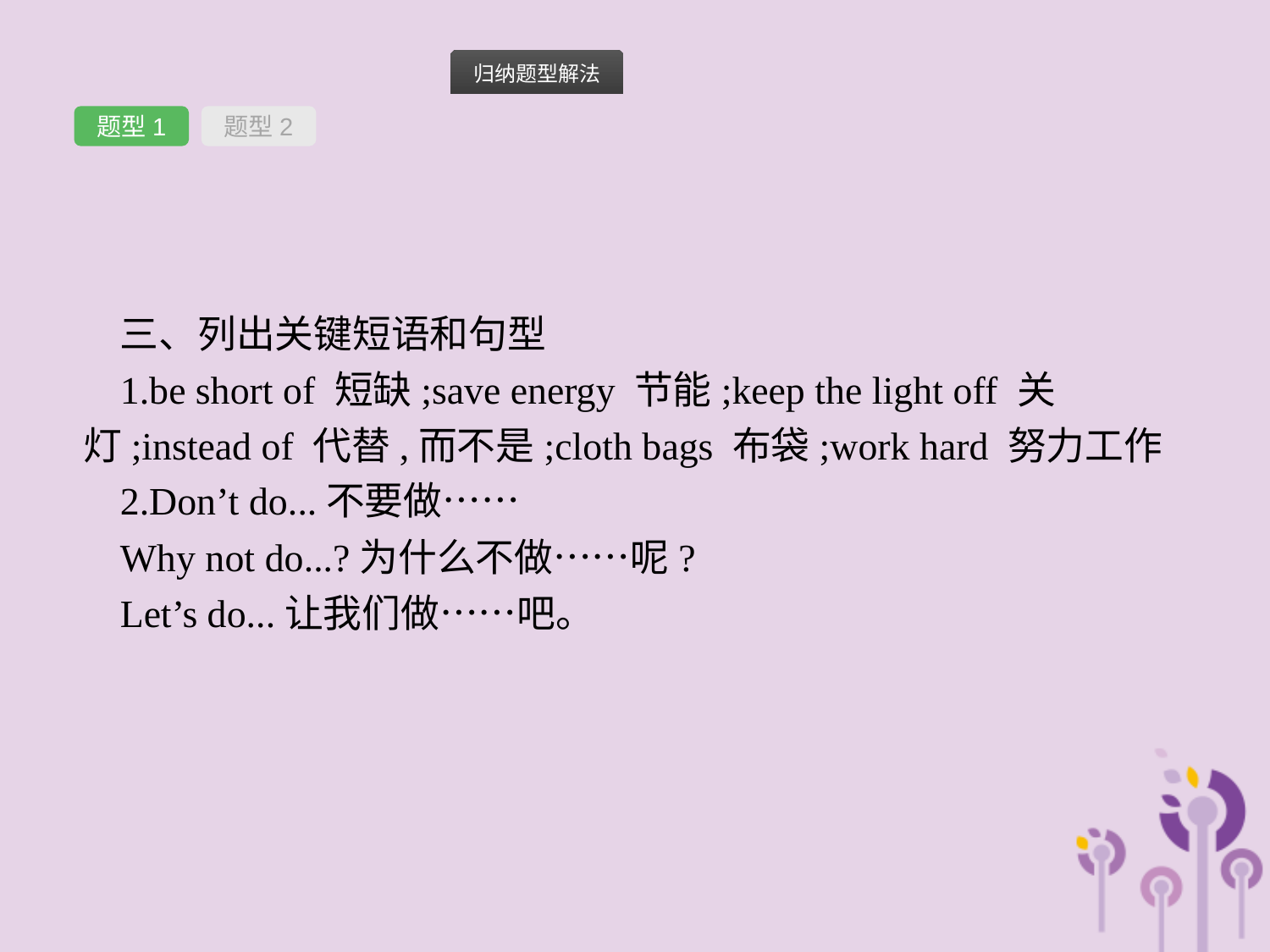

题型1
题型2
三、列出关键短语和句型
1.be short of 短缺;save energy 节能;keep the light off 关灯;instead of 代替,而不是;cloth bags 布袋;work hard 努力工作
2.Don’t do...不要做……
Why not do...?为什么不做……呢?
Let’s do...让我们做……吧。